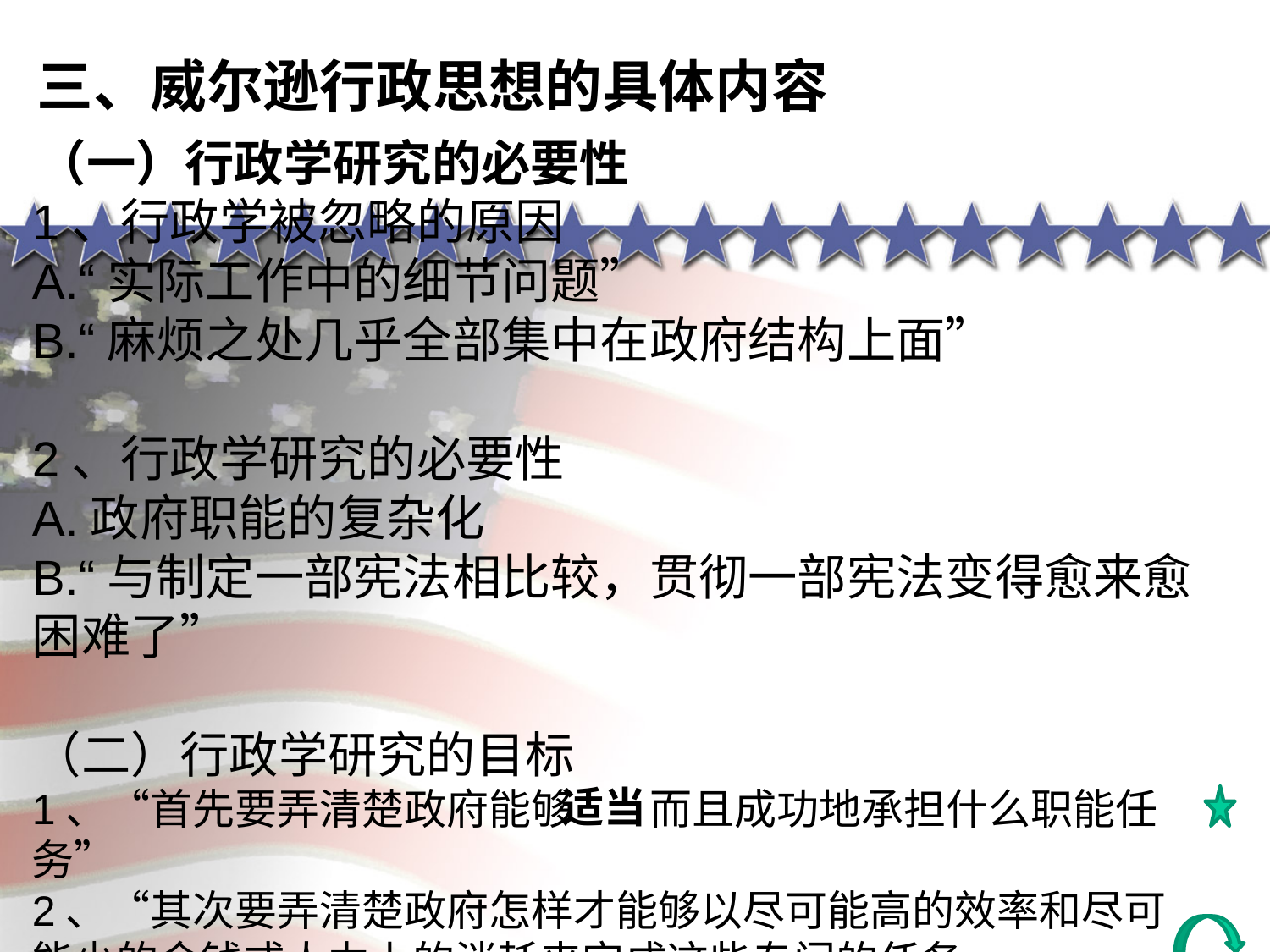

三、威尔逊行政思想的具体内容
（一）行政学研究的必要性
1、行政学被忽略的原因
A.“实际工作中的细节问题”
B.“麻烦之处几乎全部集中在政府结构上面”

2、行政学研究的必要性
A.政府职能的复杂化
B.“与制定一部宪法相比较，贯彻一部宪法变得愈来愈困难了”

（二）行政学研究的目标
1、“首先要弄清楚政府能够        而且成功地承担什么职能任务”
2、“其次要弄清楚政府怎样才能够以尽可能高的效率和尽可能少的金钱或人力上的消耗来完成这些专门的任务

适当